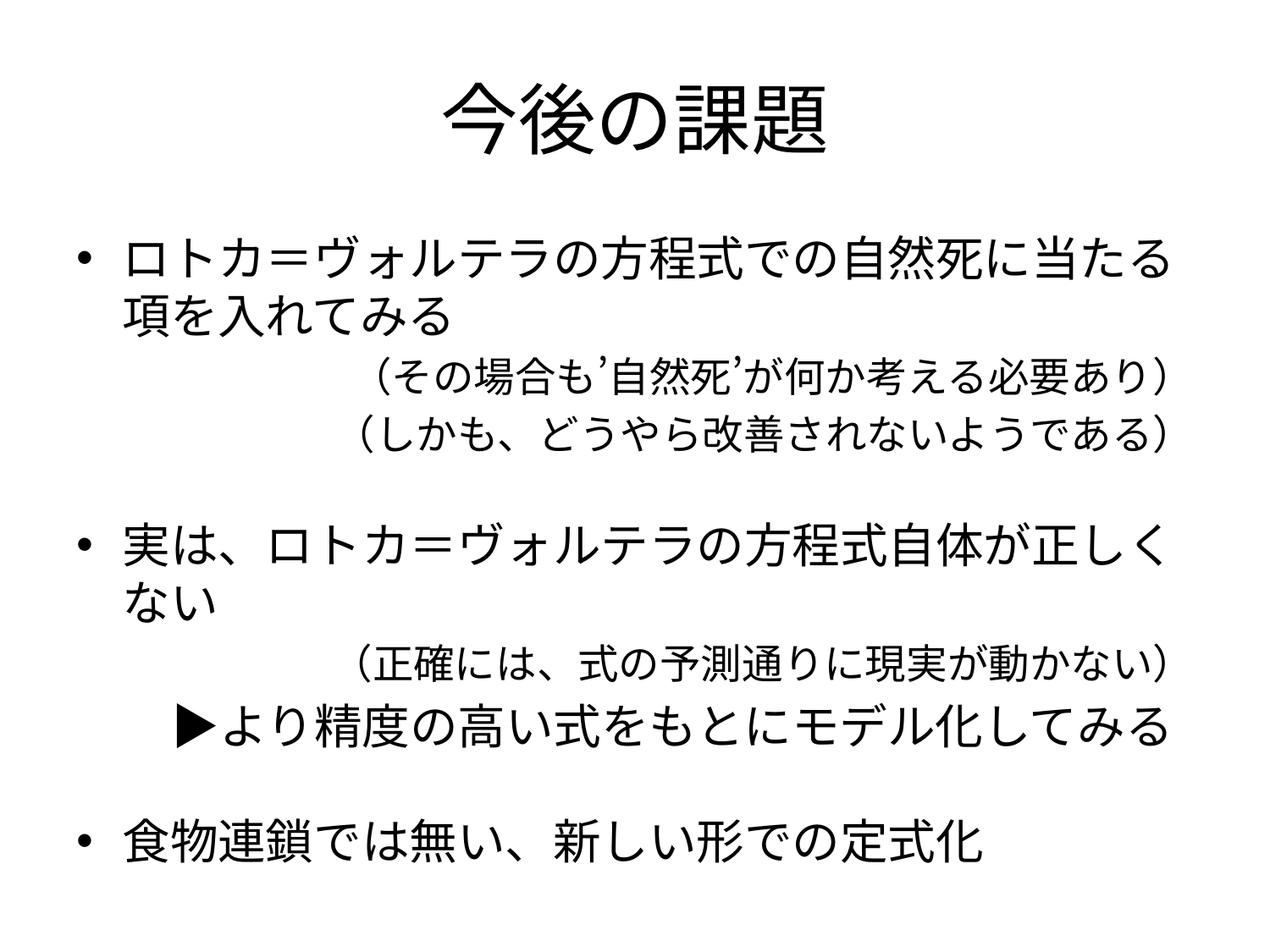

# 今後の課題
ロトカ＝ヴォルテラの方程式での自然死に当たる項を入れてみる
（その場合も’自然死’が何か考える必要あり）
（しかも、どうやら改善されないようである）

実は、ロトカ＝ヴォルテラの方程式自体が正しくない
（正確には、式の予測通りに現実が動かない）
　　▶より精度の高い式をもとにモデル化してみる

食物連鎖では無い、新しい形での定式化